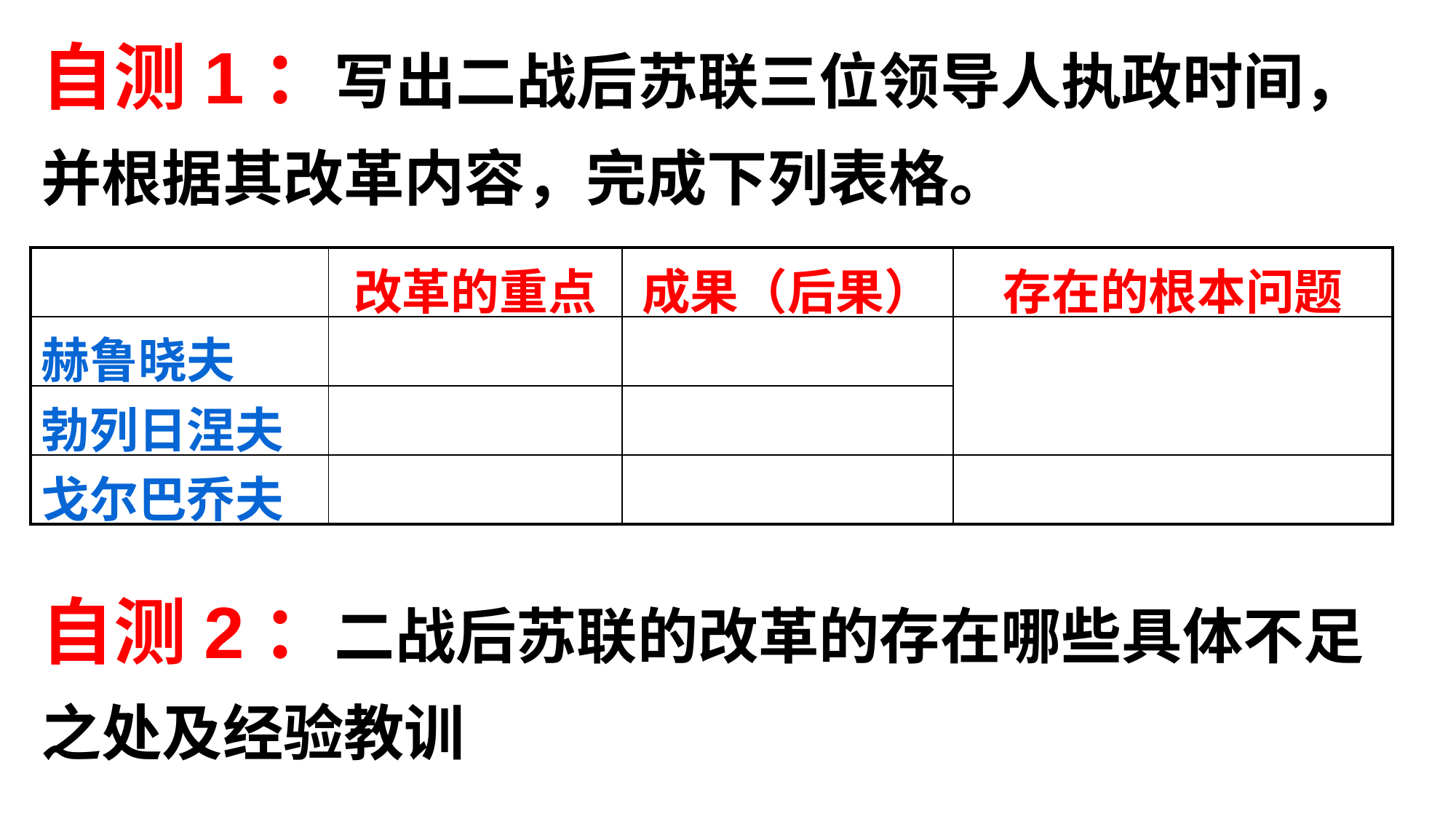

自测1：写出二战后苏联三位领导人执政时间，并根据其改革内容，完成下列表格。

|  | 改革的重点 | 成果（后果） | 存在的根本问题 |
| --- | --- | --- | --- |
| 赫鲁晓夫 |  |  |  |
| 勃列日涅夫 |  |  |  |
| 戈尔巴乔夫 |  |  |  |
自测2：二战后苏联的改革的存在哪些具体不足之处及经验教训